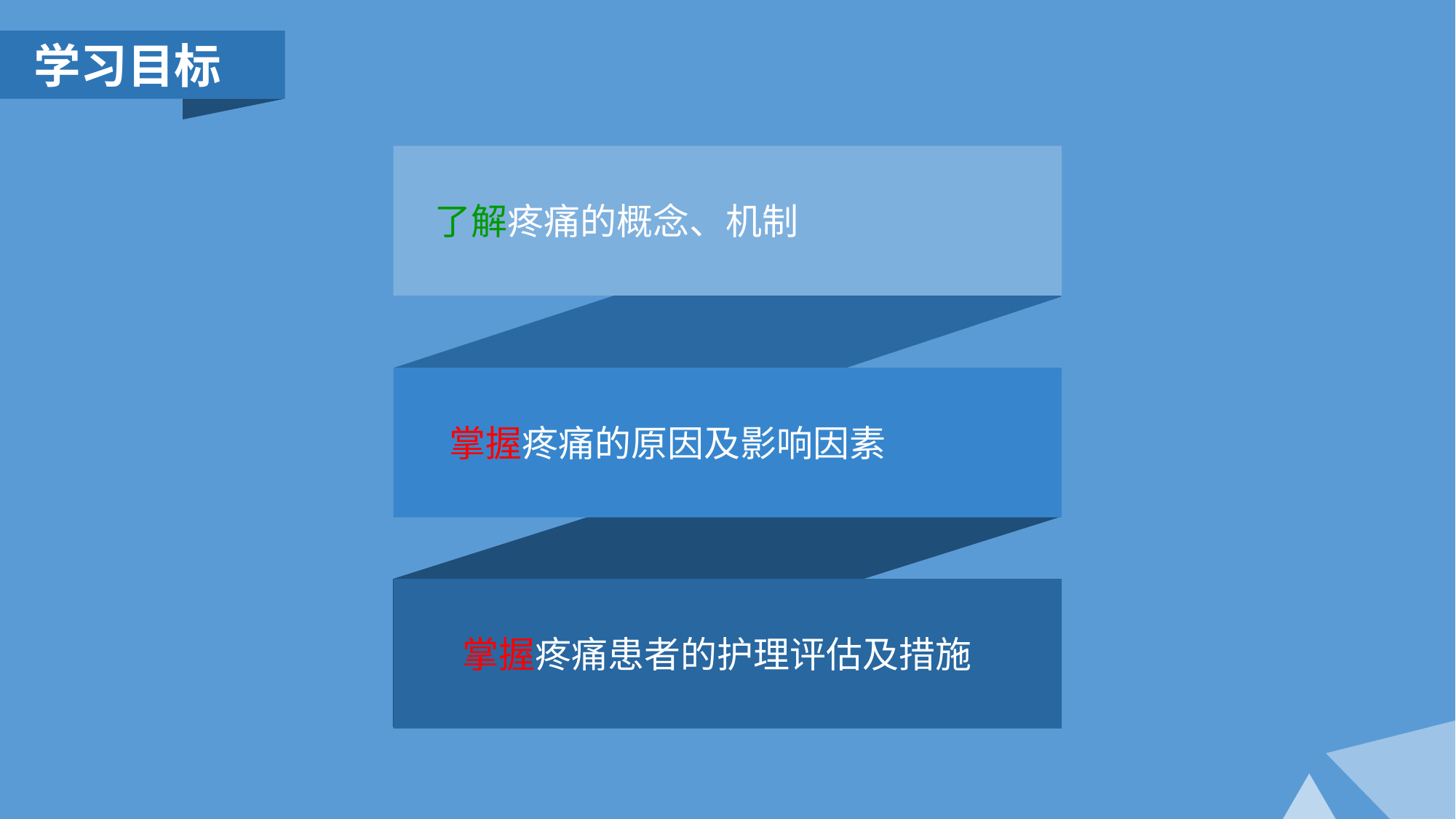

学习目标

了解疼痛的概念、机制

掌握疼痛的原因及影响因素

掌握疼痛患者的护理评估及措施